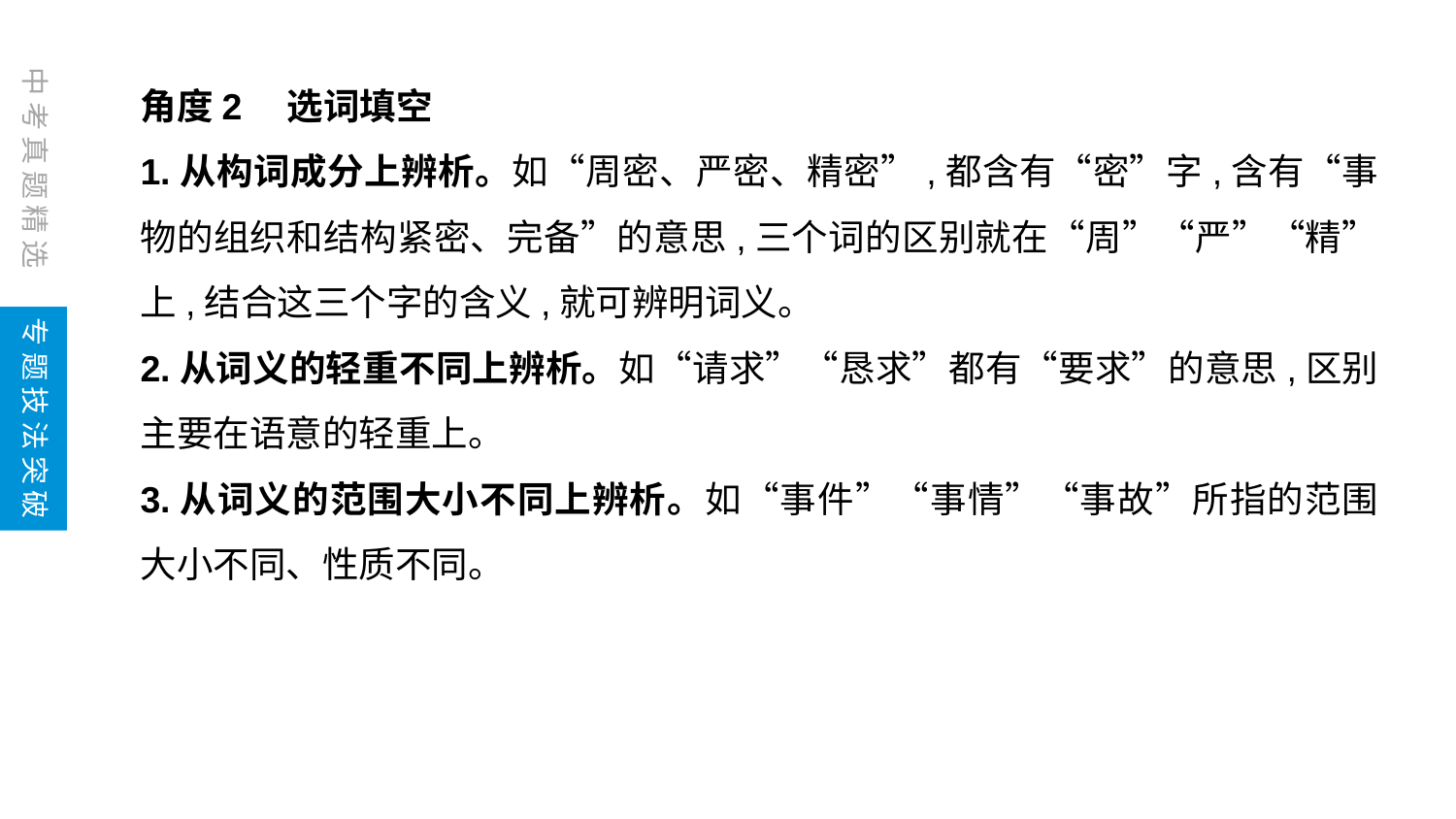

角度2　选词填空
1.从构词成分上辨析。如“周密、严密、精密”,都含有“密”字,含有“事物的组织和结构紧密、完备”的意思,三个词的区别就在“周”“严”“精”上,结合这三个字的含义,就可辨明词义。
2.从词义的轻重不同上辨析。如“请求”“恳求”都有“要求”的意思,区别主要在语意的轻重上。
3.从词义的范围大小不同上辨析。如“事件”“事情”“事故”所指的范围大小不同、性质不同。
中考真题精选

专题技法突破